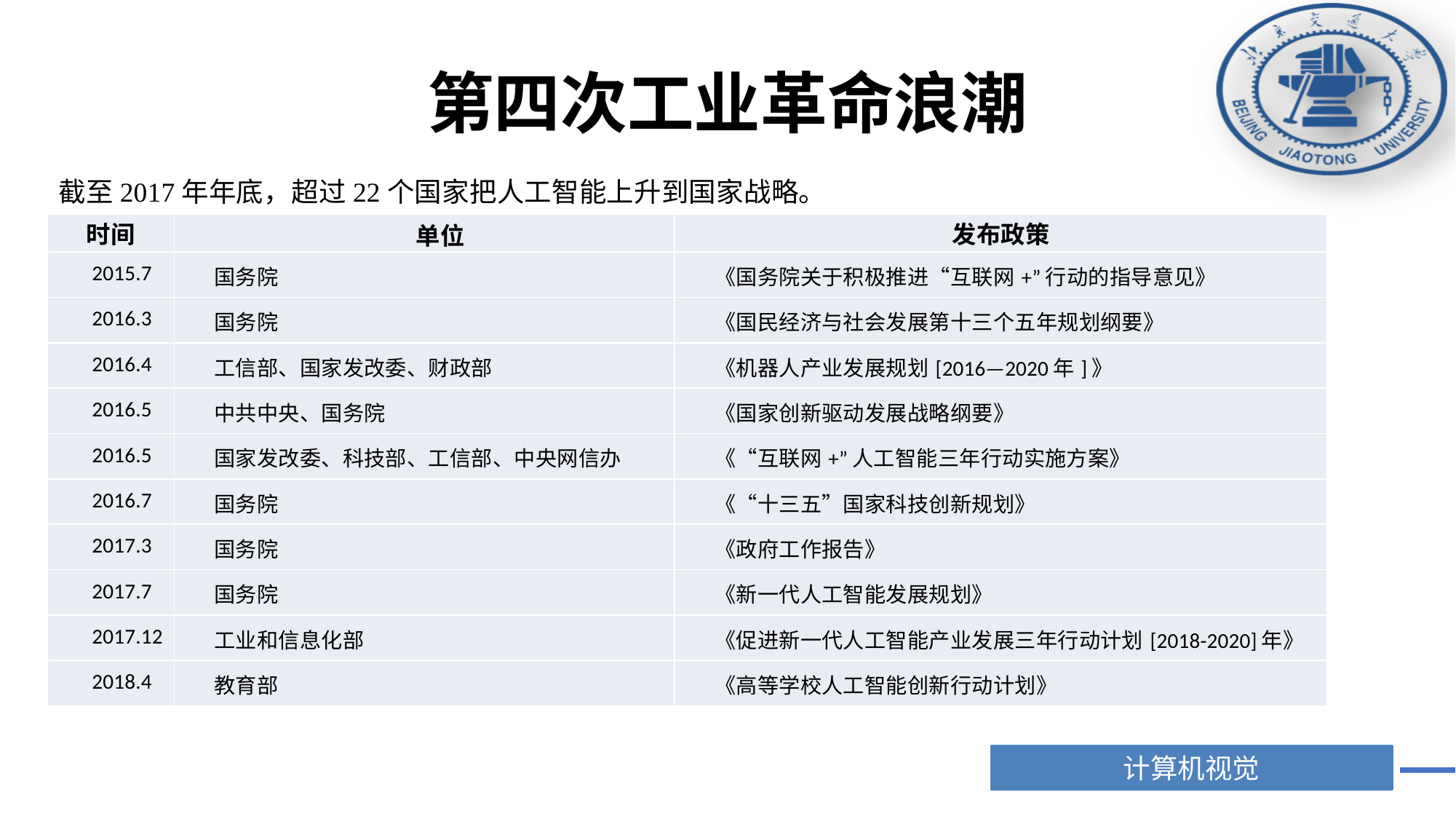

# 第四次工业革命浪潮
截至2017年年底，超过22个国家把人工智能上升到国家战略。
| 时间 | 单位 | 发布政策 |
| --- | --- | --- |
| 2015.7 | 国务院 | 《国务院关于积极推进“互联网+”行动的指导意见》 |
| 2016.3 | 国务院 | 《国民经济与社会发展第十三个五年规划纲要》 |
| 2016.4 | 工信部、国家发改委、财政部 | 《机器人产业发展规划[2016—2020年]》 |
| 2016.5 | 中共中央、国务院 | 《国家创新驱动发展战略纲要》 |
| 2016.5 | 国家发改委、科技部、工信部、中央网信办 | 《“互联网+”人工智能三年行动实施方案》 |
| 2016.7 | 国务院 | 《“十三五”国家科技创新规划》 |
| 2017.3 | 国务院 | 《政府工作报告》 |
| 2017.7 | 国务院 | 《新一代人工智能发展规划》 |
| 2017.12 | 工业和信息化部 | 《促进新一代人工智能产业发展三年行动计划[2018-2020]年》 |
| 2018.4 | 教育部 | 《高等学校人工智能创新行动计划》 |